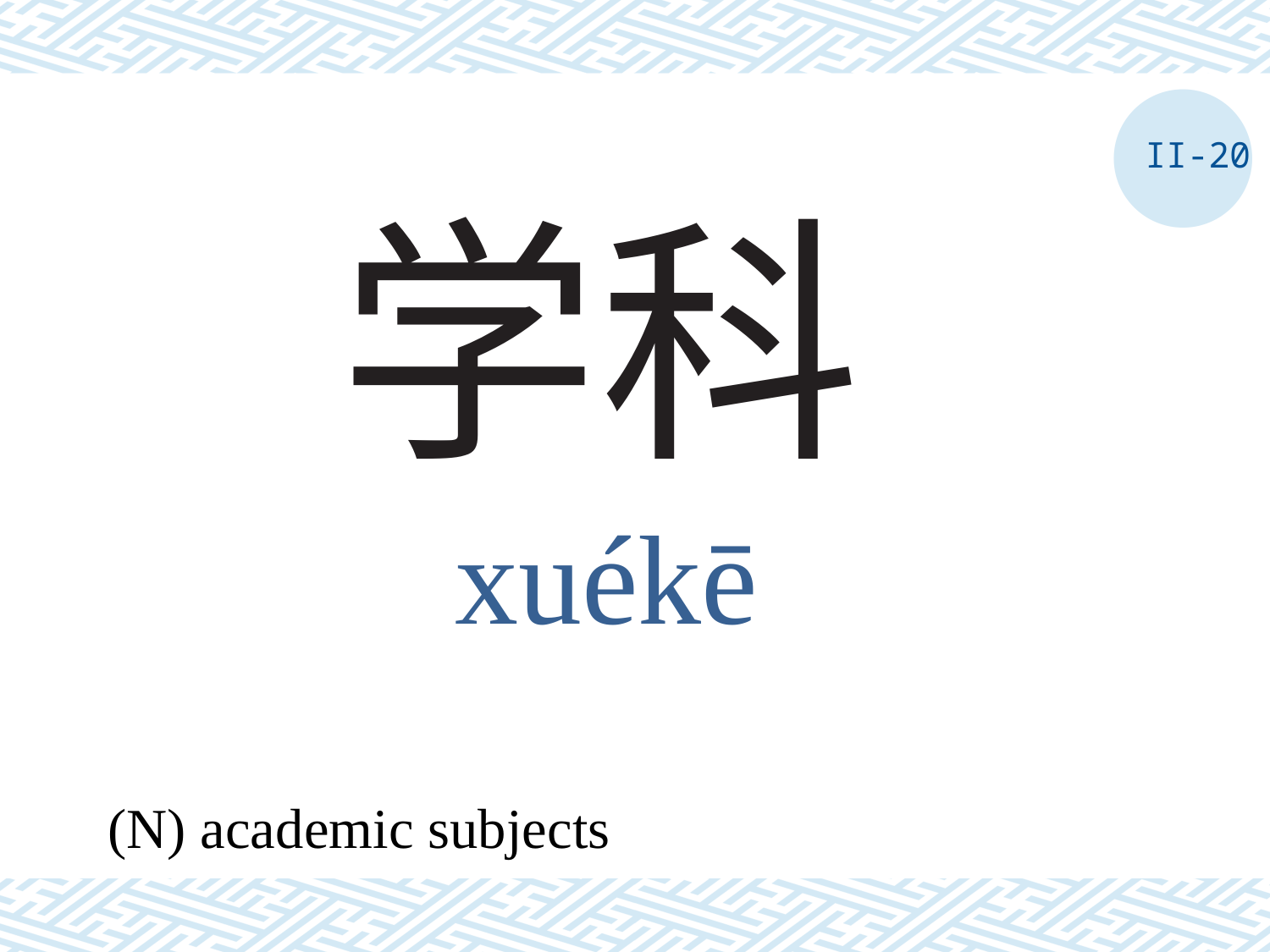

II-20

# 学科
xuékē
(N) academic subjects